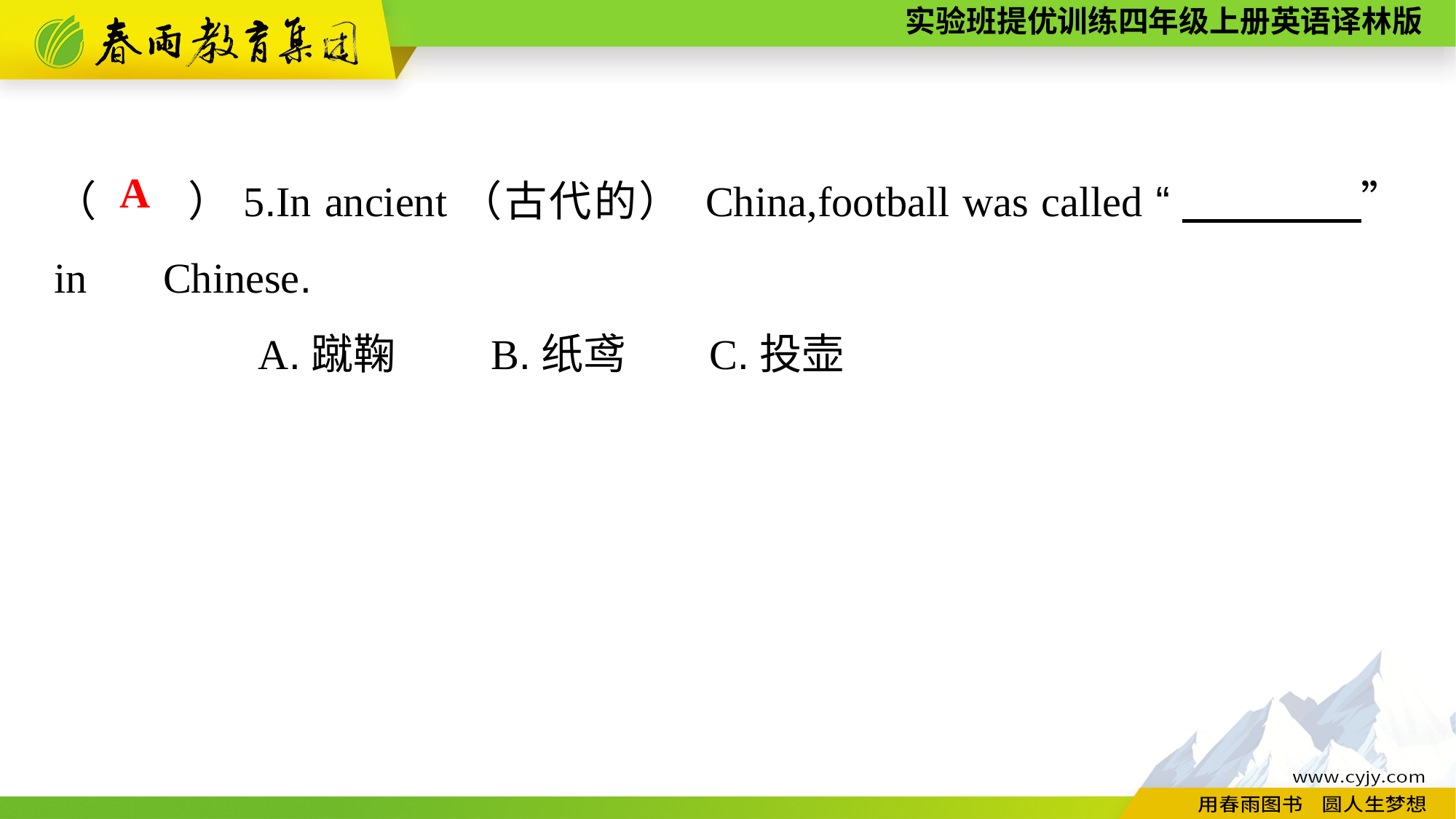

（　　）5.In ancient（古代的） China,football was called “　　　　” in 	Chinese.
A.蹴鞠	B.纸鸢	C.投壶
A